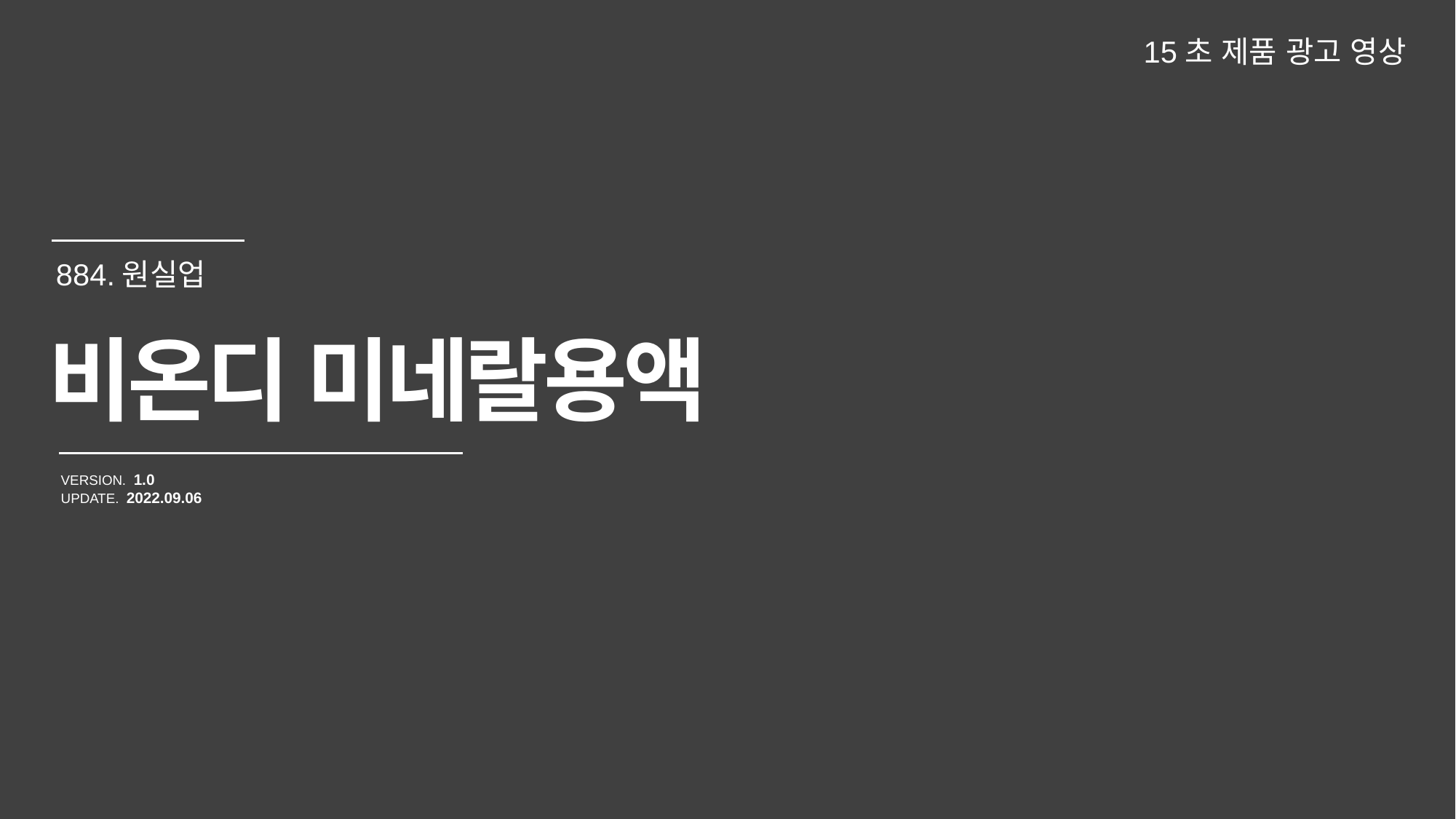

15초 제품 광고 영상
비온디 미네랄용액
VERSION.  1.0
UPDATE.  2022.09.06

884.원실업